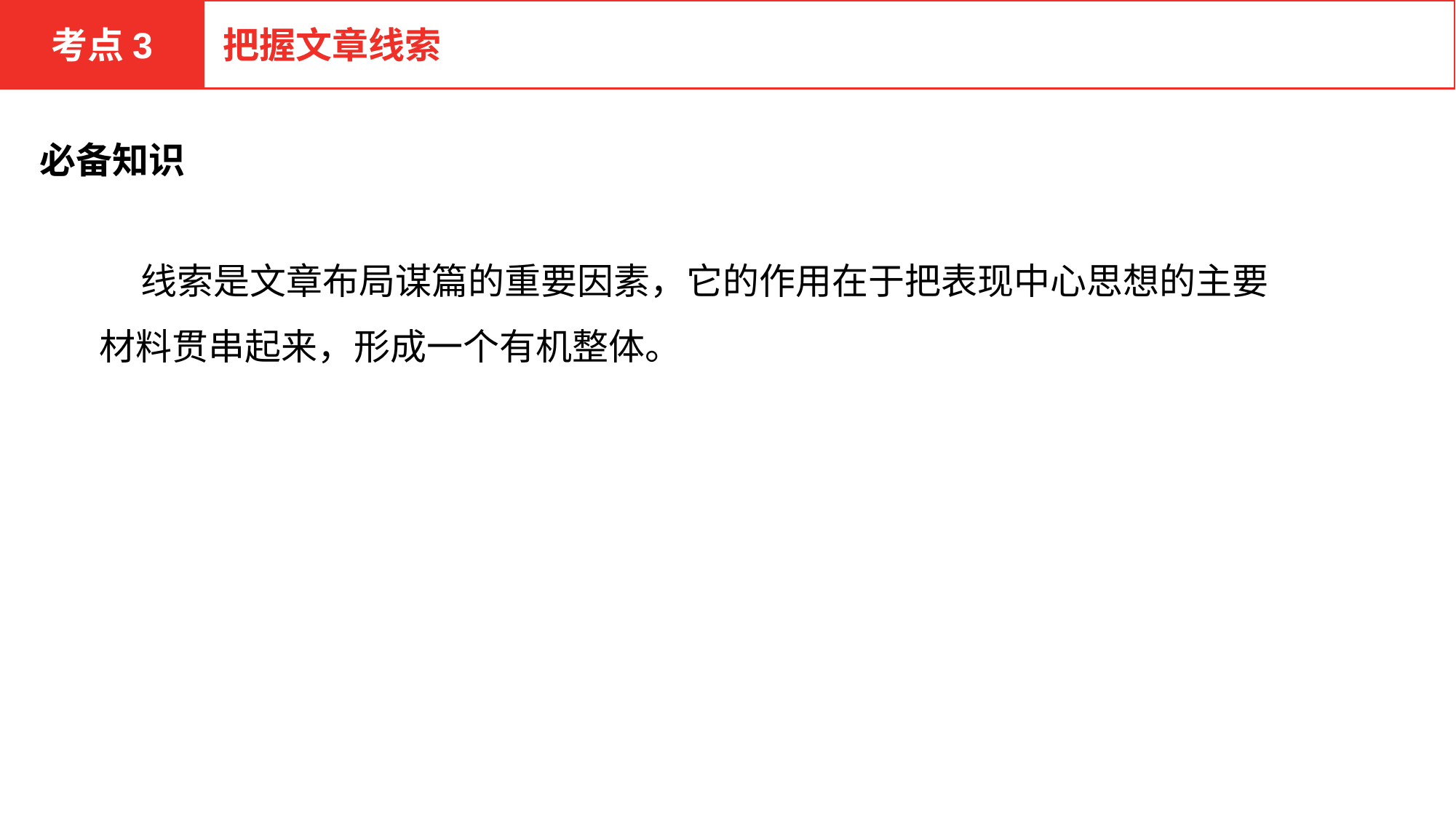

考点3
把握文章线索
必备知识

    线索是文章布局谋篇的重要因素，它的作用在于把表现中心思想的主要材料贯串起来，形成一个有机整体。